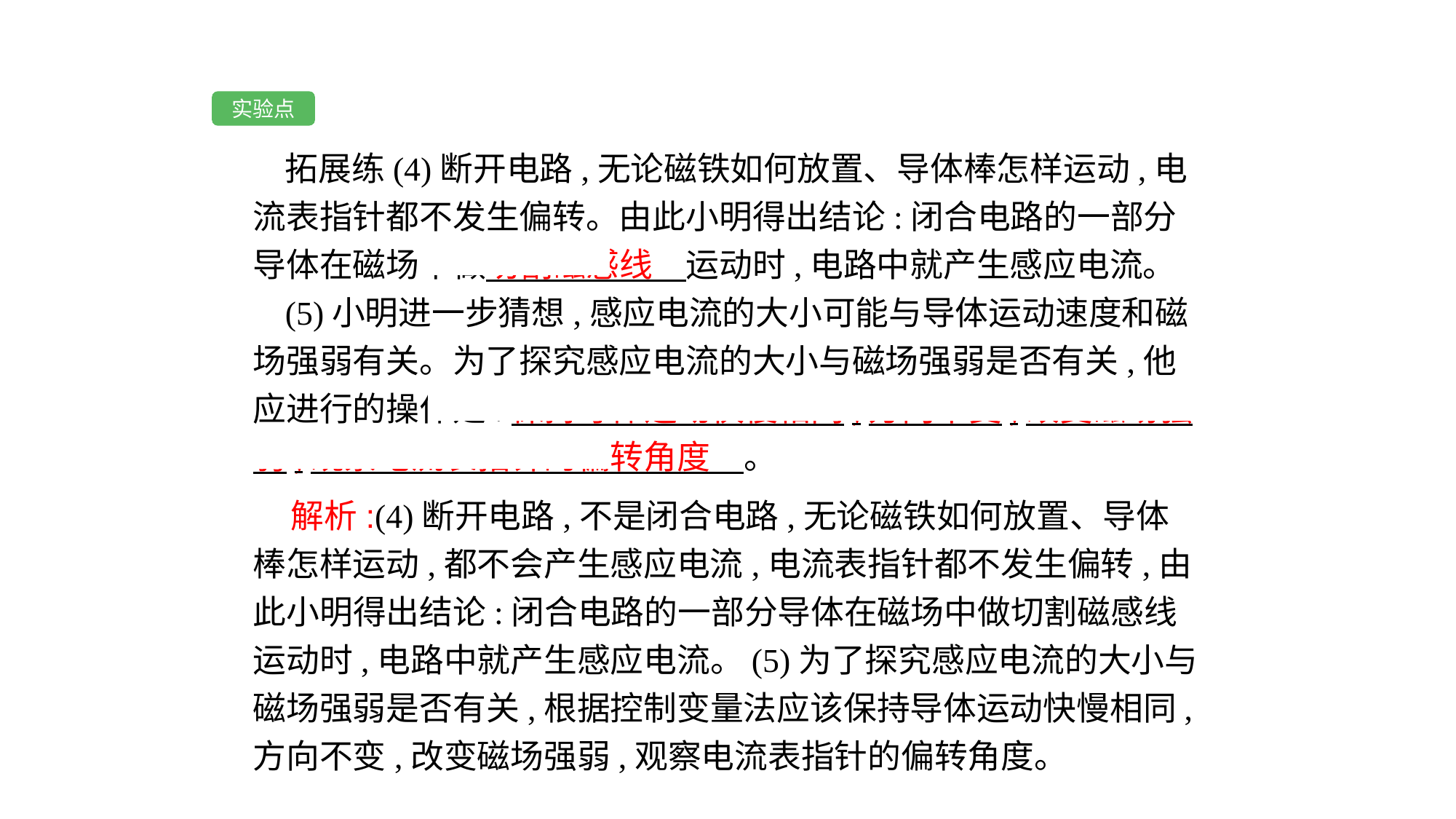

实验点
拓展练(4)断开电路,无论磁铁如何放置、导体棒怎样运动,电流表指针都不发生偏转。由此小明得出结论:闭合电路的一部分导体在磁场中做切割磁感线　运动时,电路中就产生感应电流。
(5)小明进一步猜想,感应电流的大小可能与导体运动速度和磁场强弱有关。为了探究感应电流的大小与磁场强弱是否有关,他应进行的操作是:保持导体运动快慢相同,方向不变,改变磁场强弱,观察电流表指针的偏转角度　。

    解析:(4)断开电路,不是闭合电路,无论磁铁如何放置、导体棒怎样运动,都不会产生感应电流,电流表指针都不发生偏转,由此小明得出结论:闭合电路的一部分导体在磁场中做切割磁感线运动时,电路中就产生感应电流。(5)为了探究感应电流的大小与磁场强弱是否有关,根据控制变量法应该保持导体运动快慢相同,方向不变,改变磁场强弱,观察电流表指针的偏转角度。